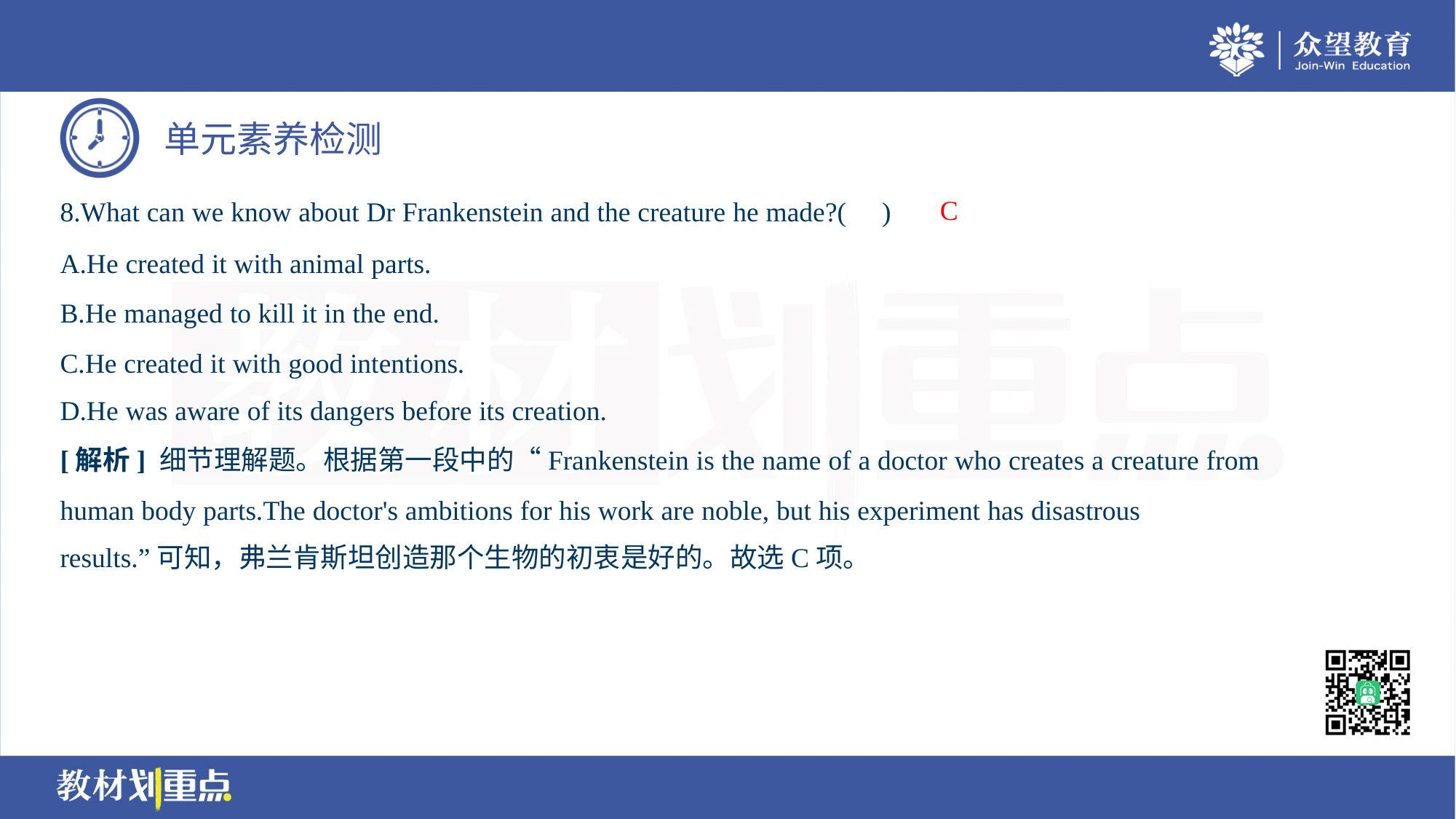

C
8.What can we know about Dr Frankenstein and the creature he made?(     )
A.He created it with animal parts.
B.He managed to kill it in the end.
C.He created it with good intentions.
D.He was aware of its dangers before its creation.
[解析] 细节理解题。根据第一段中的“Frankenstein is the name of a doctor who creates a creature from
human body parts.The doctor's ambitions for his work are noble, but his experiment has disastrous
results.”可知，弗兰肯斯坦创造那个生物的初衷是好的。故选C项。